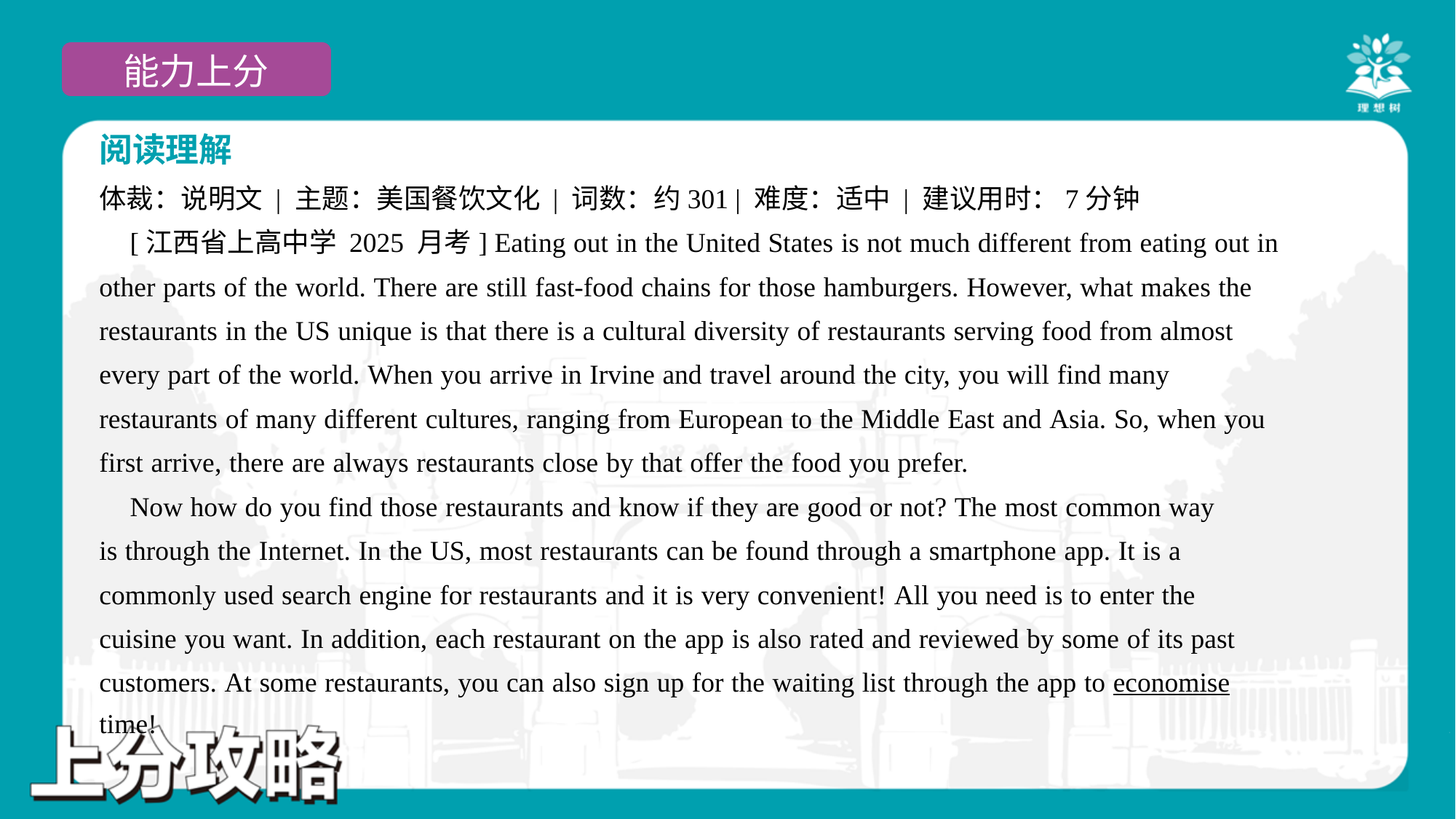

阅读理解
体裁：说明文 | 主题：美国餐饮文化 | 词数：约301 | 难度：适中 | 建议用时：7分钟
    [江西省上高中学 2025 月考] Eating out in the United States is not much different from eating out in
other parts of the world. There are still fast-food chains for those hamburgers. However, what makes the
restaurants in the US unique is that there is a cultural diversity of restaurants serving food from almost
every part of the world. When you arrive in Irvine and travel around the city, you will find many
restaurants of many different cultures, ranging from European to the Middle East and Asia. So, when you
first arrive, there are always restaurants close by that offer the food you prefer.
    Now how do you find those restaurants and know if they are good or not? The most common way
is through the Internet. In the US, most restaurants can be found through a smartphone app. It is a
commonly used search engine for restaurants and it is very convenient! All you need is to enter the
cuisine you want. In addition, each restaurant on the app is also rated and reviewed by some of its past
customers. At some restaurants, you can also sign up for the waiting list through the app to economise
time!#3